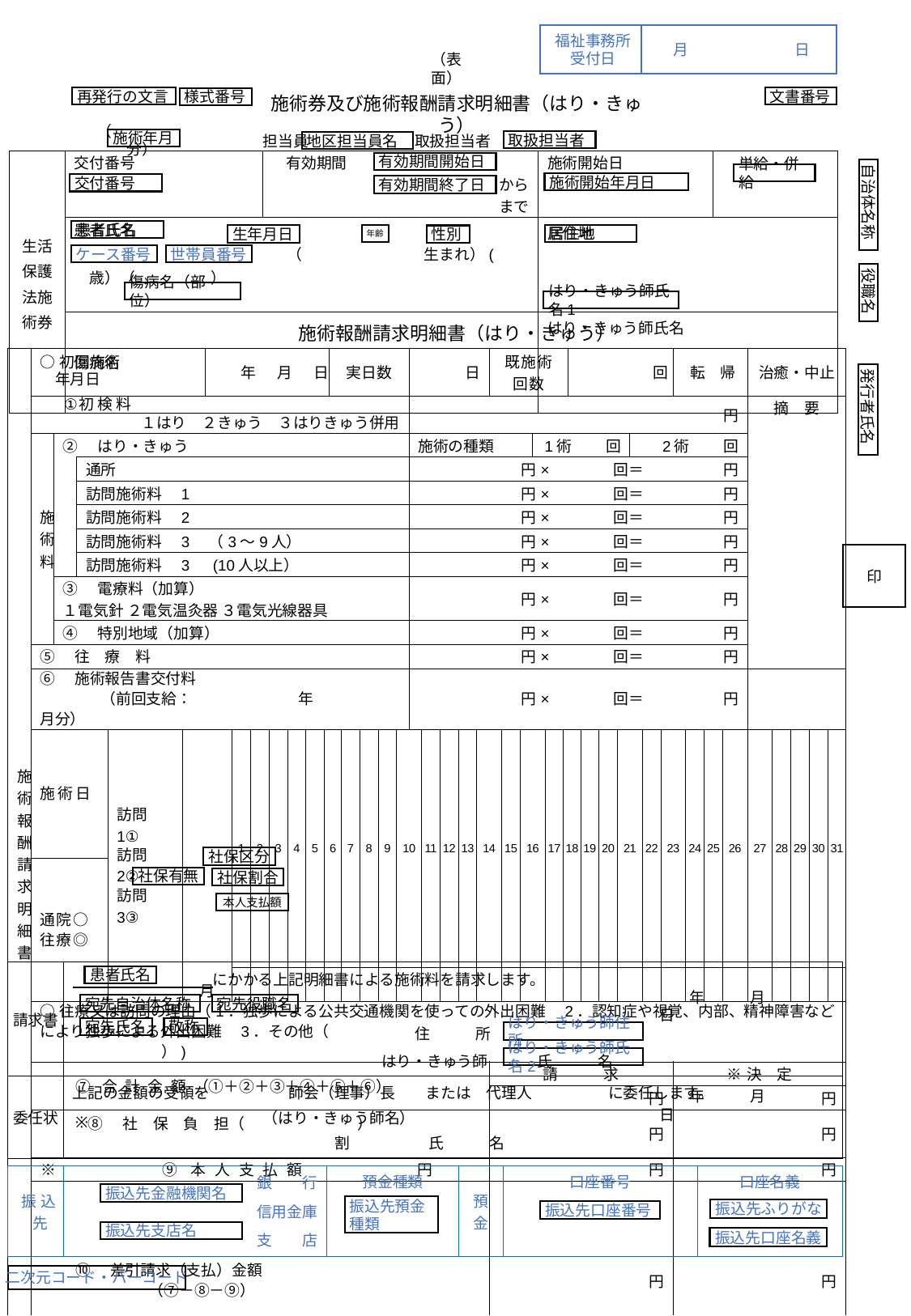

福祉事務所
受付日
月	日
（表面）
再発行の文言
文書番号
様式番号
施術券及び施術報酬請求明細書（はり・きゅう）
（　　　　　　　　　分）
施術年月
　　担当員	　　　　取扱担当者
取扱担当者
地区担当員名
| 生活保護法施術券 | 交付番号 | 有効期間　　　　　　　　　　　　　　から まで | 施術開始日 |  |
| --- | --- | --- | --- | --- |
|  | 患者氏名　 　　　　 　　　　　　　　　 　　　　　　　　　　　　　　（　　　　　　　　生まれ）(　　　歳）（　　　　　） |  | 居住地 |  |
|  | 傷病名 |  | はり・きゅう師氏名 |  |
有効期間開始日
自治体名称
単給・併給
施術開始年月日
交付番号
有効期間終了日
患者氏名
年齢
居住地
生年月日
性別
ケース番号
世帯員番号
役職名
傷病名（部位）
はり・きゅう師氏名1
施術報酬請求明細書（はり・きゅう）
| 施 術 報 酬 請 求 明 細 書 | ○初回施術 　年月日 |  |  |  |  | 年　月　日 |  |  |  |  |  |  | 実日数 |  |  |  |  | 日 |  |  |  |  | 既施術 回数 |  |  |  |  |  | 回 |  |  |  |  |  |  | 転　帰 |  |  |  | 治癒・中止 |  |  |  |  |
| --- | --- | --- | --- | --- | --- | --- | --- | --- | --- | --- | --- | --- | --- | --- | --- | --- | --- | --- | --- | --- | --- | --- | --- | --- | --- | --- | --- | --- | --- | --- | --- | --- | --- | --- | --- | --- | --- | --- | --- | --- | --- | --- | --- | --- |
|  | 初 検 料 １はり　２きゅう　３はりきゅう併用 |  |  |  |  |  |  |  |  |  |  |  |  |  |  |  |  | 円 |  |  |  |  | 円 |  |  |  |  |  |  |  |  |  |  |  |  |  |  |  |  | 摘　要 |  |  |  |  |
|  | 施術料 | ②　はり・きゅう |  |  |  |  |  |  |  |  |  |  |  |  |  |  |  | 施術の種類 |  |  |  |  | 1術　　回 |  |  | 1術　　 回 |  |  |  |  |  |  | 2術 　　回 |  |  |  |  |  |  |  |  |  |  |  |
|  | 施術料 |  | 通所 |  |  |  |  |  |  |  |  |  |  |  |  |  |  | 円×　　　　回＝　　　　　 円 |  |  |  |  | 円×　回＝　　 円 |  |  |  |  |  |  |  |  |  |  |  |  |  |  |  |  |  |  |  |  |  |
|  |  |  | 訪問施術料　1 |  |  |  |  |  |  |  |  |  |  |  |  |  |  | 円×　　　　回＝　　　　　 円 |  |  |  |  | 円×　回＝　　 円 |  |  |  |  |  |  |  |  |  |  |  |  |  |  |  |  |  |  |  |  |  |
|  |  |  | 訪問施術料　2 |  |  |  |  |  |  |  |  |  |  |  |  |  |  | 円×　　　　回＝　　　　　 円 |  |  |  |  | 円×　回＝　　 円 |  |  |  |  |  |  |  |  |  |  |  |  |  |  |  |  |  |  |  |  |  |
|  |  |  | 訪問施術料　3　（3～9人） |  |  |  |  |  |  |  |  |  |  |  |  |  |  | 円×　　　　回＝　　　　　 円 |  |  |  |  | 円×　回＝　　 円 |  |  |  |  |  |  |  |  |  |  |  |  |  |  |  |  |  |  |  |  |  |
|  |  |  | 訪問施術料　3　(10人以上） |  |  |  |  |  |  |  |  |  |  |  |  |  |  | 円×　　　　回＝　　　　　 円 |  |  |  |  | 円×　回＝　　 円 |  |  |  |  |  |  |  |  |  |  |  |  |  |  |  |  |  |  |  |  |  |
|  |  | ③　電療料（加算） １電気針 ２電気温灸器 ３電気光線器具 |  |  |  |  |  |  |  |  |  |  |  |  |  |  |  | 円×　　　　回＝　　　　　 円 |  |  |  |  |  |  |  |  |  |  |  |  |  |  |  |  |  |  |  |  |  |  |  |  |  |  |
|  |  | ④　特別地域（加算） |  |  |  |  |  |  |  |  |  |  |  |  |  |  |  | 円×　　　　回＝　　　　　 円 |  |  |  |  |  |  |  |  |  |  |  |  |  |  |  |  |  |  |  |  |  |  |  |  |  |  |
|  | ⑤　往　療　料 |  |  |  |  |  |  |  |  |  |  |  |  |  |  |  |  | 円×　　　　回＝　　　　　 円 |  |  |  |  | 円×　回＝　　 円 円×　回＝　　 円 |  |  |  |  |  |  |  |  |  |  |  |  |  |  |  |  |  |  |  |  |  |
|  | ⑥　施術報告書交付料 　　　　（前回支給：　　　　　　　年　　　　　月分） |  |  |  |  |  |  |  |  |  |  |  |  |  |  |  |  | 円×　　　　回＝　　　　　 円 |  |  |  |  |  |  |  |  |  |  |  |  |  |  |  |  |  |  |  |  |  |  |  |  |  |  |
|  | 施術日 |  |  | 訪問1① 訪問2② 訪問3③ | 月 | 月 | 1 | 2 | 3 | 4 | 5 | 6 |  | 7 | 8 | 9 | 10 |  | 11 | 12 | 13 | 14 |  | 15 | 16 |  | 17 | 18 |  | 19 | 20 | 21 |  | 22 | 23 |  | 24 | 25 | 26 | 27 | 28 | 29 | 30 | 31 |
|  | 通院○ 往療◎ |  |  |  |  |  |  |  |  |  |  |  |  |  |  |  |  |  |  |  |  |  |  |  |  |  |  |  |  |  |  |  |  |  |  |  |  |  |  |  |  |  |  |  |
|  |  |  |  |  |  |  |  |  |  |  |  |  |  |  |  |  |  |  |  |  |  |  |  |  |  |  |  |  |  |  |  |  |  |  |  |  |  |  |  |  |  |  |  |  |
|  | ○往療又は訪問の理由（1．独歩による公共交通機関を使っての外出困難　2．認知症や視覚、内部、精神障害などにより独歩による外出困難　3．その他（　　　　　　　　　　　　　　　　　　　　　　　　　　　　　　　　　　　　　　　　　）) |  |  |  |  |  |  |  |  |  |  |  |  |  |  |  |  |  |  |  |  |  |  |  |  |  |  |  |  |  |  |  |  |  |  |  |  |  |  |  |  |  |  |  |
|  | ⑦合計金額（①＋②＋③＋④＋⑤＋⑥） |  |  |  |  |  |  |  |  |  |  |  |  |  |  |  |  |  |  |  |  |  | 請　　　求 |  |  |  |  |  |  |  |  |  |  |  |  | ※決　定 | ※決　定 |  |  |  |  |  |  |  |
|  |  |  |  |  |  |  |  |  |  |  |  |  |  |  |  |  |  |  |  |  |  |  | 円 |  |  |  |  |  |  |  |  |  |  |  |  | 円 | 円 |  |  |  |  |  |  |  |
|  | ⑧　社　保　負　担（ 　　　　 　　　） 　　　　　　　　　 割 |  |  |  |  |  |  |  |  |  |  |  |  |  |  |  |  |  |  |  |  |  | 円 |  |  |  |  |  |  |  |  |  |  |  |  | 円 | 円 |  |  |  |  |  |  |  |
|  | ※ ⑨本人支払額　　　　　　　円 |  |  |  |  |  |  |  |  |  |  |  |  |  |  |  |  |  |  |  |  |  | 円 |  |  |  |  |  |  |  |  |  |  |  |  | 円 | 円 |  |  |  |  |  |  |  |
|  | ⑩　差引請求（支払）金額 （⑦－⑧－⑨） |  |  |  |  |  |  |  |  |  |  |  |  |  |  |  |  |  |  |  |  |  | 円 |  |  |  |  |  |  |  |  |  |  |  |  | 円 | 円 |  |  |  |  |  |  |  |
発行者氏名
印
社保区分
社保有無
社保割合
本人支払額
| 請求書 | にかかる上記明細書による施術料を請求します。 住　　　所 　　　　　　　　　　　　　　　　はり・きゅう師　　　 氏　　　名 |
| --- | --- |
| 委任状 | 上記の金額の受領を 　　　　　師会（理事）長　　または　代理人　　　　　に委任します。 （はり・きゅう師名） 　　 氏　　　名 |
患者氏名
宛先自治体名称
宛先役職名
　　　年　　　月　　日
宛先氏名
敬称
はり・きゅう師住所
はり・きゅう師氏名2
　　　年　　　月　　日
| 振込先 | 銀　　行 信用金庫 支　　店 | 預金種類 | 預金 | 口座番号 | 口座名義 |
| --- | --- | --- | --- | --- | --- |
振込先金融機関名
振込先預金種類
振込先ふりがな
振込先口座番号
振込先支店名
振込先口座名義
二次元コード・バーコード